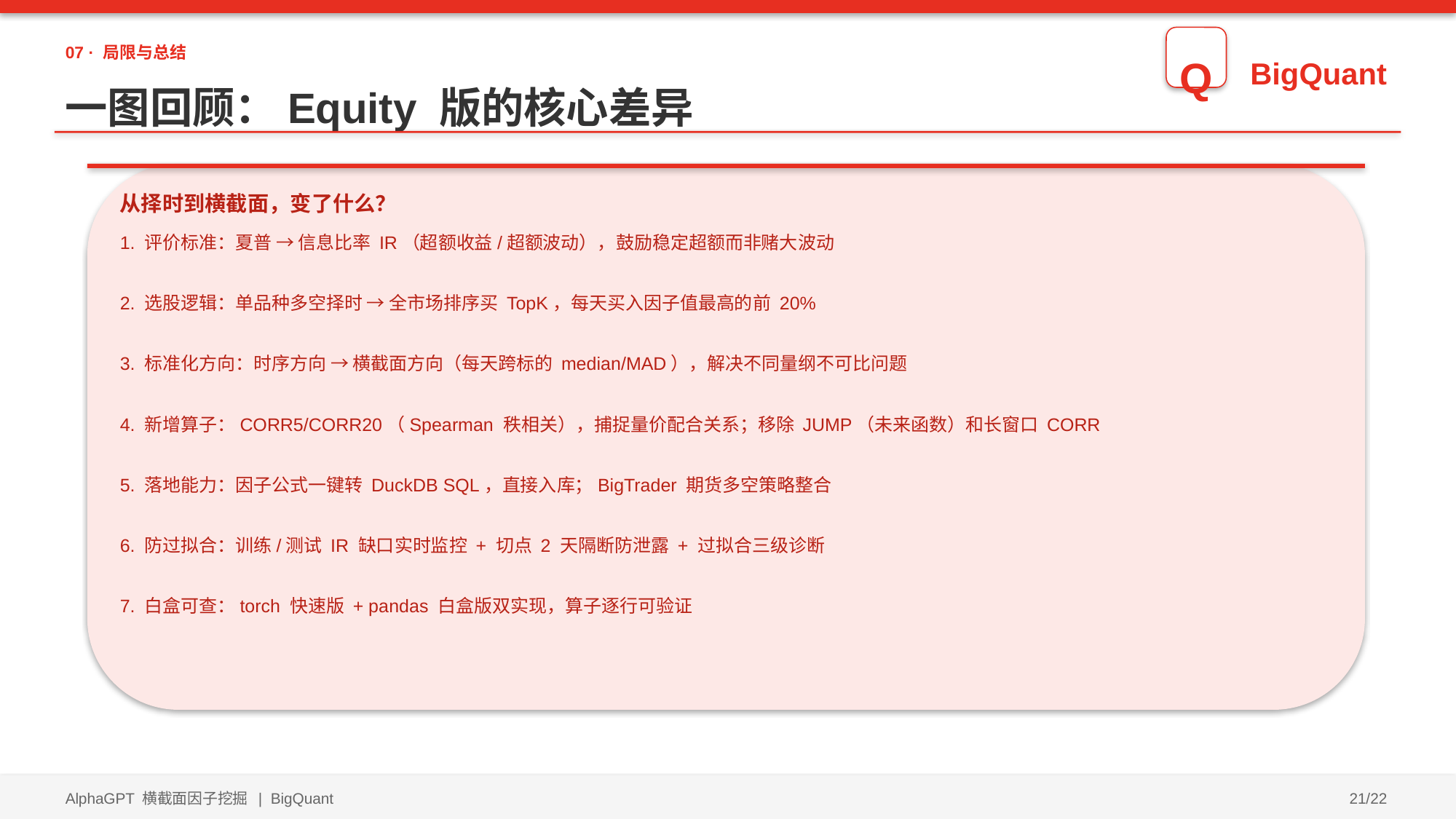

07 · 局限与总结
Q
BigQuant
一图回顾：Equity 版的核心差异

从择时到横截面，变了什么？
1. 评价标准：夏普 → 信息比率 IR（超额收益/超额波动），鼓励稳定超额而非赌大波动

2. 选股逻辑：单品种多空择时 → 全市场排序买 TopK，每天买入因子值最高的前 20%

3. 标准化方向：时序方向 → 横截面方向（每天跨标的 median/MAD），解决不同量纲不可比问题

4. 新增算子：CORR5/CORR20（Spearman 秩相关），捕捉量价配合关系；移除 JUMP（未来函数）和长窗口 CORR

5. 落地能力：因子公式一键转 DuckDB SQL，直接入库；BigTrader 期货多空策略整合

6. 防过拟合：训练/测试 IR 缺口实时监控 + 切点 2 天隔断防泄露 + 过拟合三级诊断

7. 白盒可查：torch 快速版 + pandas 白盒版双实现，算子逐行可验证

AlphaGPT 横截面因子挖掘  |  BigQuant
21/22